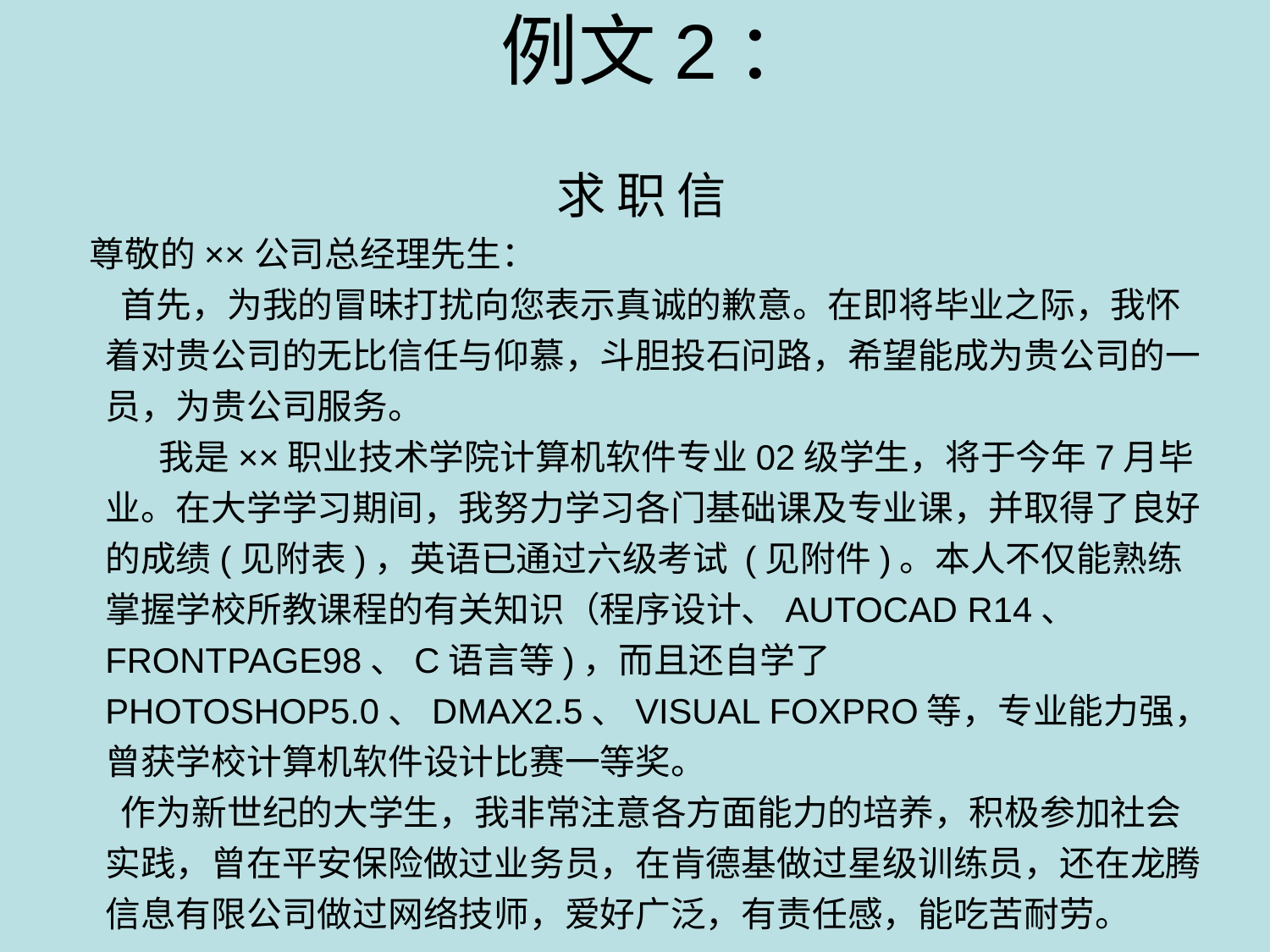

例文2：
 求 职 信
   尊敬的××公司总经理先生：
       首先，为我的冒昧打扰向您表示真诚的歉意。在即将毕业之际，我怀着对贵公司的无比信任与仰慕，斗胆投石问路，希望能成为贵公司的一员，为贵公司服务。
             我是××职业技术学院计算机软件专业02级学生，将于今年7月毕业。在大学学习期间，我努力学习各门基础课及专业课，并取得了良好的成绩(见附表)，英语已通过六级考试 (见附件)。本人不仅能熟练掌握学校所教课程的有关知识（程序设计、AUTOCAD R14、 FRONTPAGE98、C语言等)，而且还自学了PHOTOSHOP5.0、DMAX2.5、VISUAL FOXPRO等，专业能力强，曾获学校计算机软件设计比赛一等奖。
       作为新世纪的大学生，我非常注意各方面能力的培养，积极参加社会实践，曾在平安保险做过业务员，在肯德基做过星级训练员，还在龙腾信息有限公司做过网络技师，爱好广泛，有责任感，能吃苦耐劳。